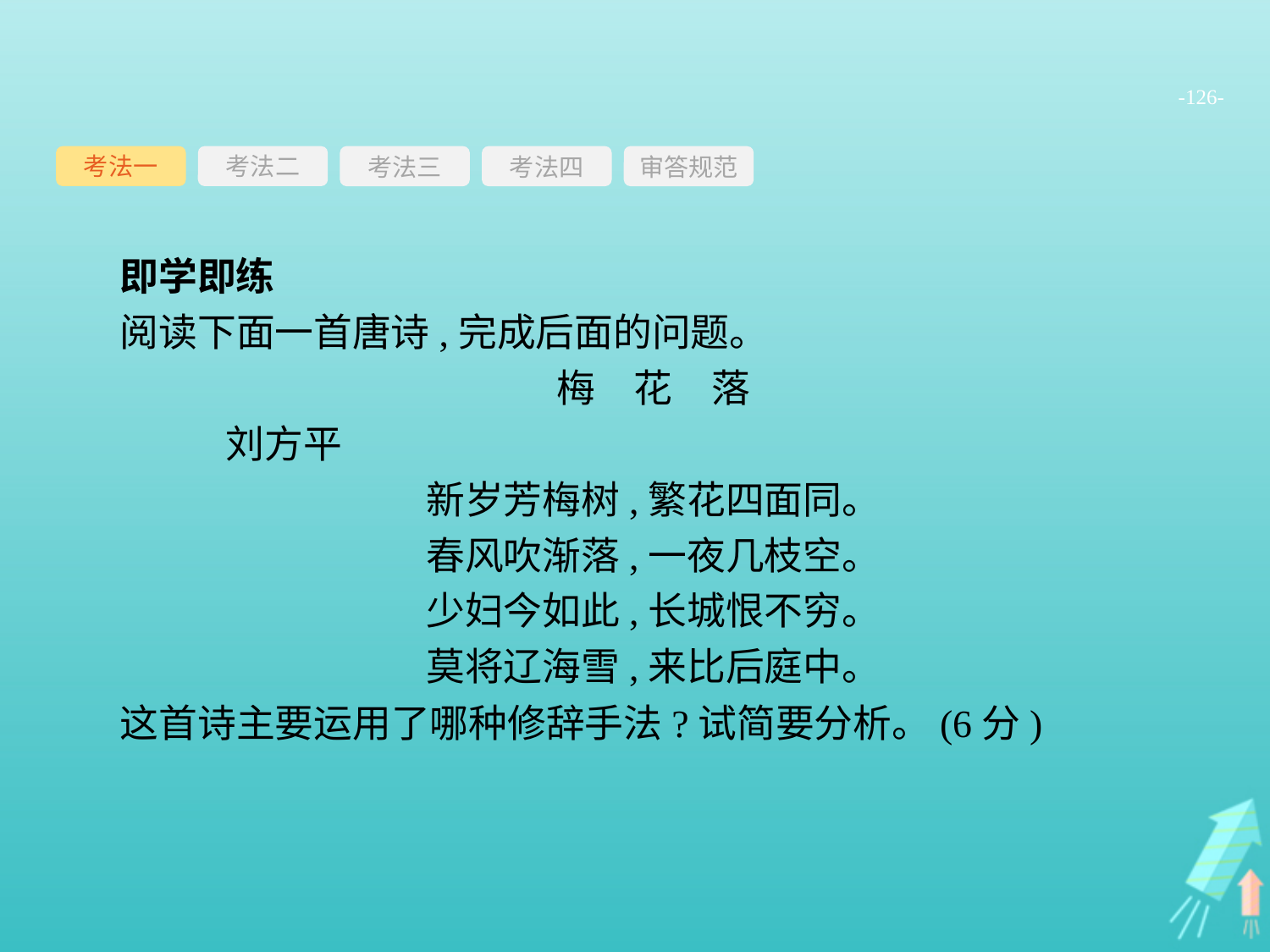

-126-
考法一
考法三
考法四
审答规范
考法二
即学即练
阅读下面一首唐诗,完成后面的问题。
梅　花　落
	刘方平
新岁芳梅树,繁花四面同。
春风吹渐落,一夜几枝空。
少妇今如此,长城恨不穷。
莫将辽海雪,来比后庭中。
这首诗主要运用了哪种修辞手法?试简要分析。(6分)